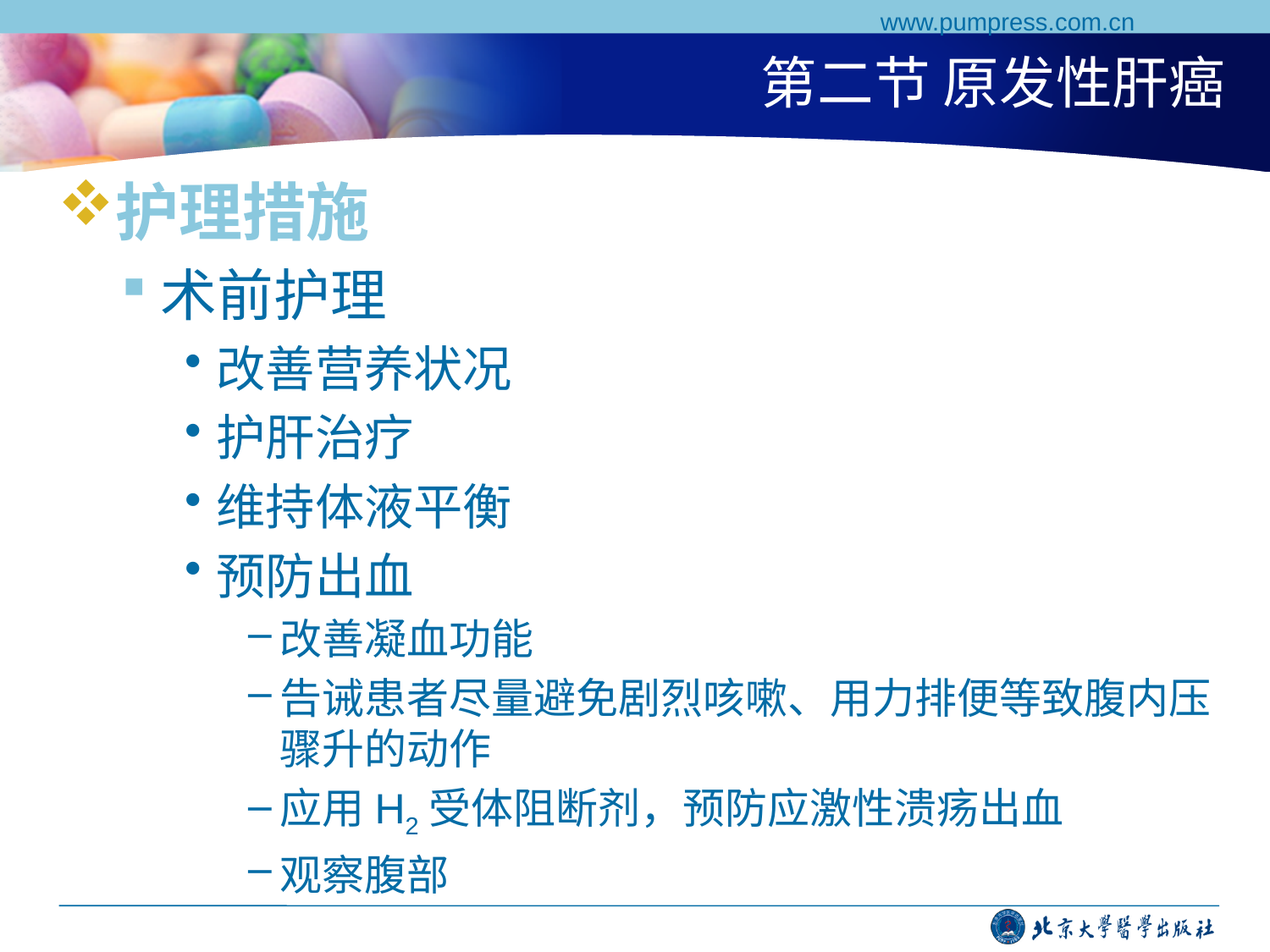

www.pumpress.com.cn
# 第二节 原发性肝癌
护理措施
术前护理
改善营养状况
护肝治疗
维持体液平衡
预防出血
改善凝血功能
告诫患者尽量避免剧烈咳嗽、用力排便等致腹内压骤升的动作
应用H2受体阻断剂，预防应激性溃疡出血
观察腹部